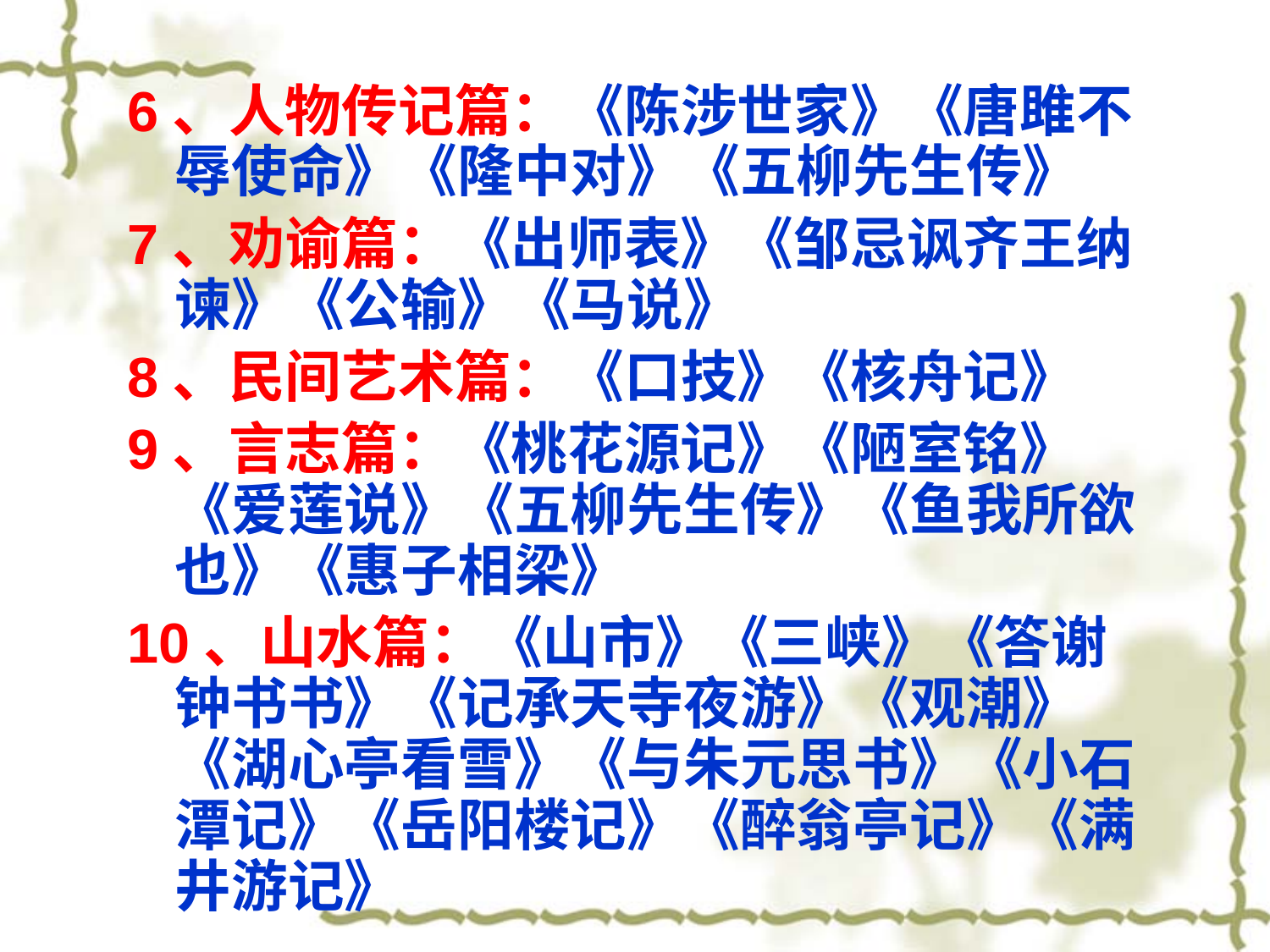

6、人物传记篇：《陈涉世家》《唐雎不辱使命》《隆中对》《五柳先生传》
7、劝谕篇：《出师表》《邹忌讽齐王纳谏》《公输》《马说》
8、民间艺术篇：《口技》《核舟记》
9、言志篇：《桃花源记》《陋室铭》《爱莲说》《五柳先生传》《鱼我所欲也》《惠子相梁》
10、山水篇：《山市》《三峡》《答谢钟书书》《记承天寺夜游》《观潮》《湖心亭看雪》《与朱元思书》《小石潭记》《岳阳楼记》《醉翁亭记》《满井游记》
34